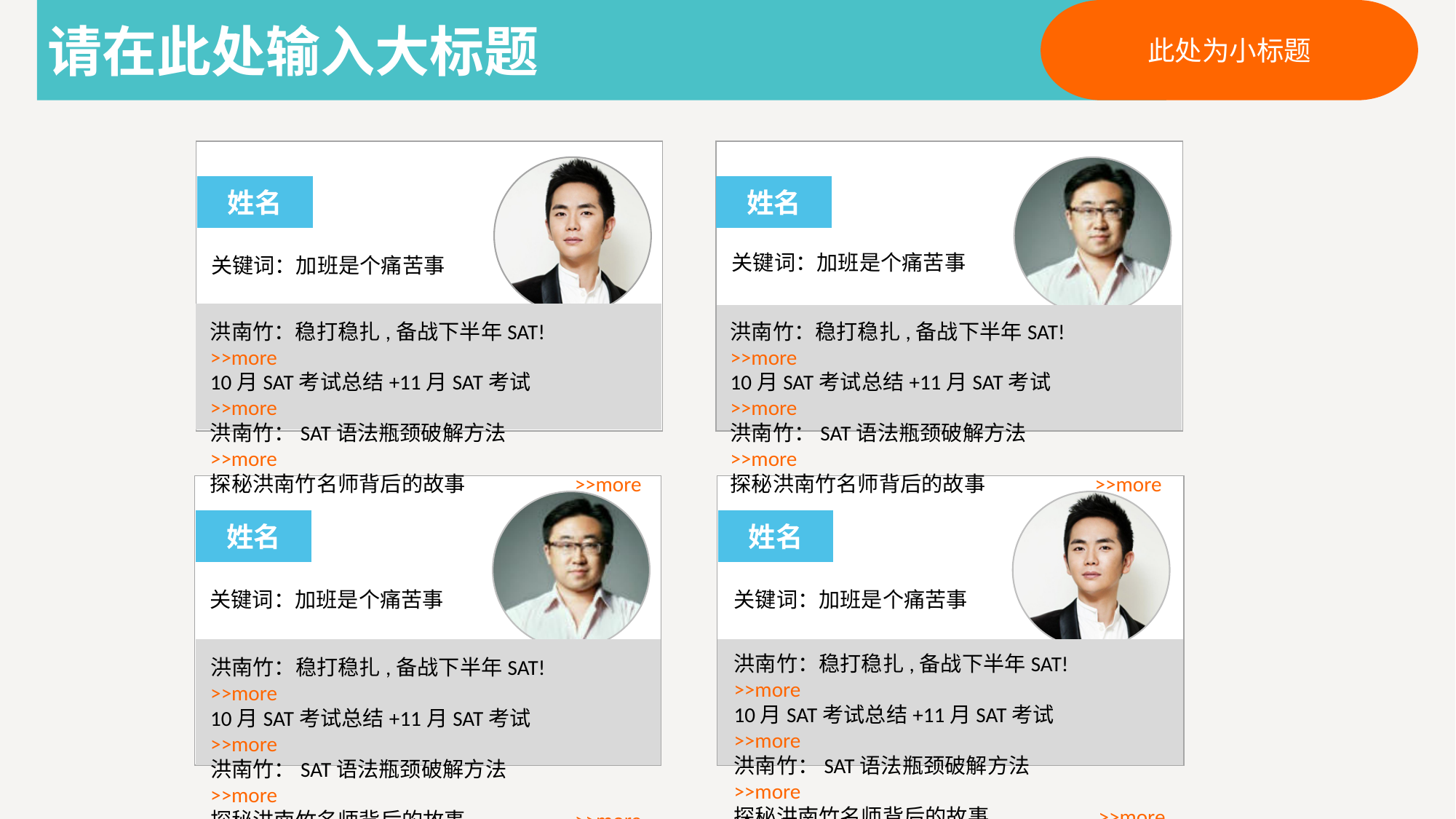

请在此处输入大标题
此处为小标题

姓名
姓名
关键词：加班是个痛苦事
关键词：加班是个痛苦事

洪南竹：稳打稳扎,备战下半年SAT!         >>more
10月SAT考试总结+11月SAT考试                >>more
洪南竹：SAT语法瓶颈破解方法                >>more
探秘洪南竹名师背后的故事                      >>more
洪南竹：稳打稳扎,备战下半年SAT!         >>more
10月SAT考试总结+11月SAT考试                >>more
洪南竹：SAT语法瓶颈破解方法                >>more
探秘洪南竹名师背后的故事                      >>more

姓名
姓名
关键词：加班是个痛苦事
关键词：加班是个痛苦事

洪南竹：稳打稳扎,备战下半年SAT!         >>more
10月SAT考试总结+11月SAT考试                >>more
洪南竹：SAT语法瓶颈破解方法                >>more
探秘洪南竹名师背后的故事                      >>more
洪南竹：稳打稳扎,备战下半年SAT!         >>more
10月SAT考试总结+11月SAT考试                >>more
洪南竹：SAT语法瓶颈破解方法                >>more
探秘洪南竹名师背后的故事                      >>more